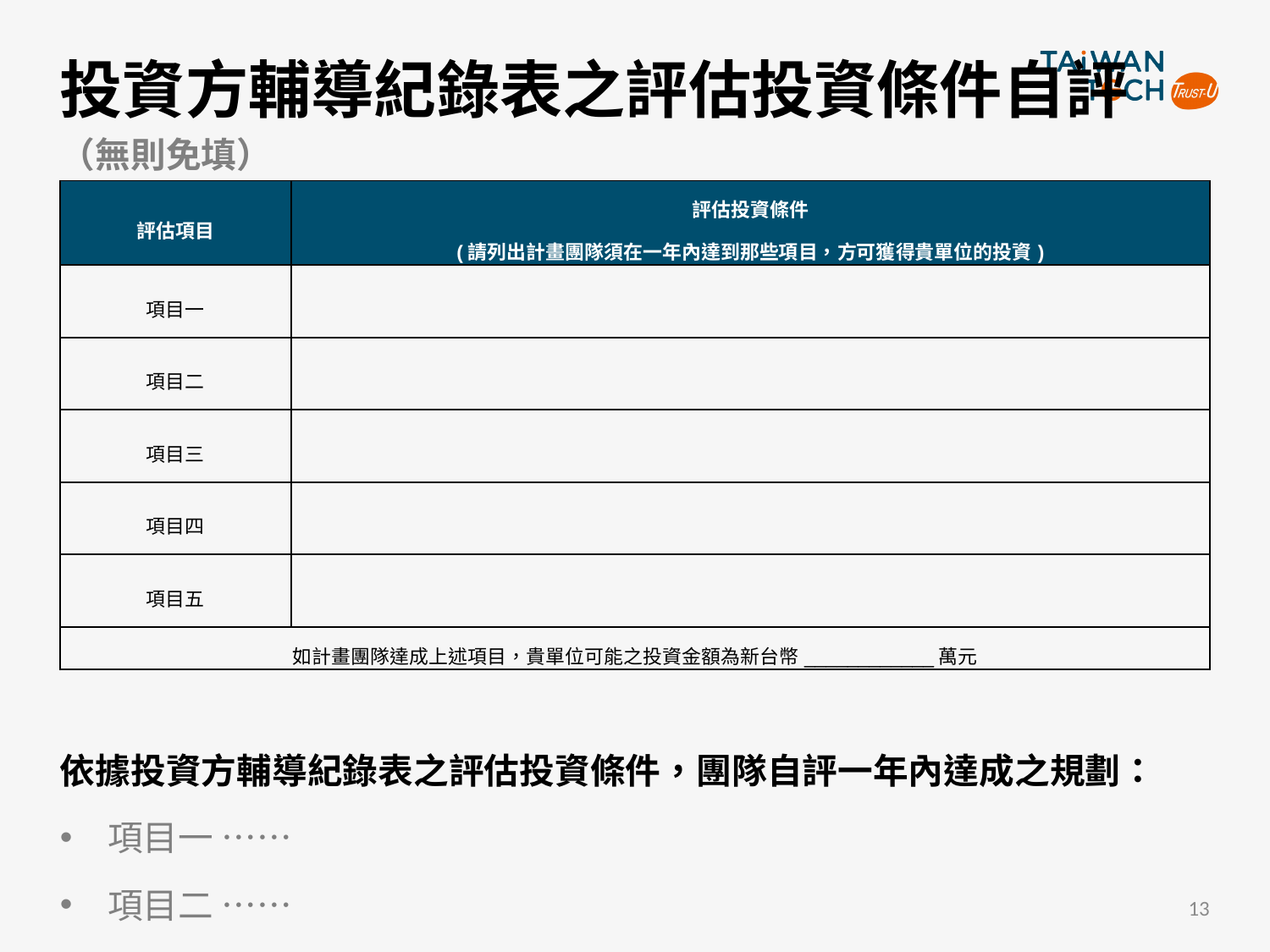

# 投資方輔導紀錄表之評估投資條件自評
（無則免填）

依據投資方輔導紀錄表之評估投資條件，團隊自評一年內達成之規劃：
項目一 ……
項目二 ……
項目三 ……
| 評估項目 | 評估投資條件 (請列出計畫團隊須在一年內達到那些項目，方可獲得貴單位的投資) |
| --- | --- |
| 項目一 |  |
| 項目二 |  |
| 項目三 |  |
| 項目四 |  |
| 項目五 |  |
| 如計畫團隊達成上述項目，貴單位可能之投資金額為新台幣\_\_\_\_\_\_\_\_\_\_\_\_萬元 |  |
13